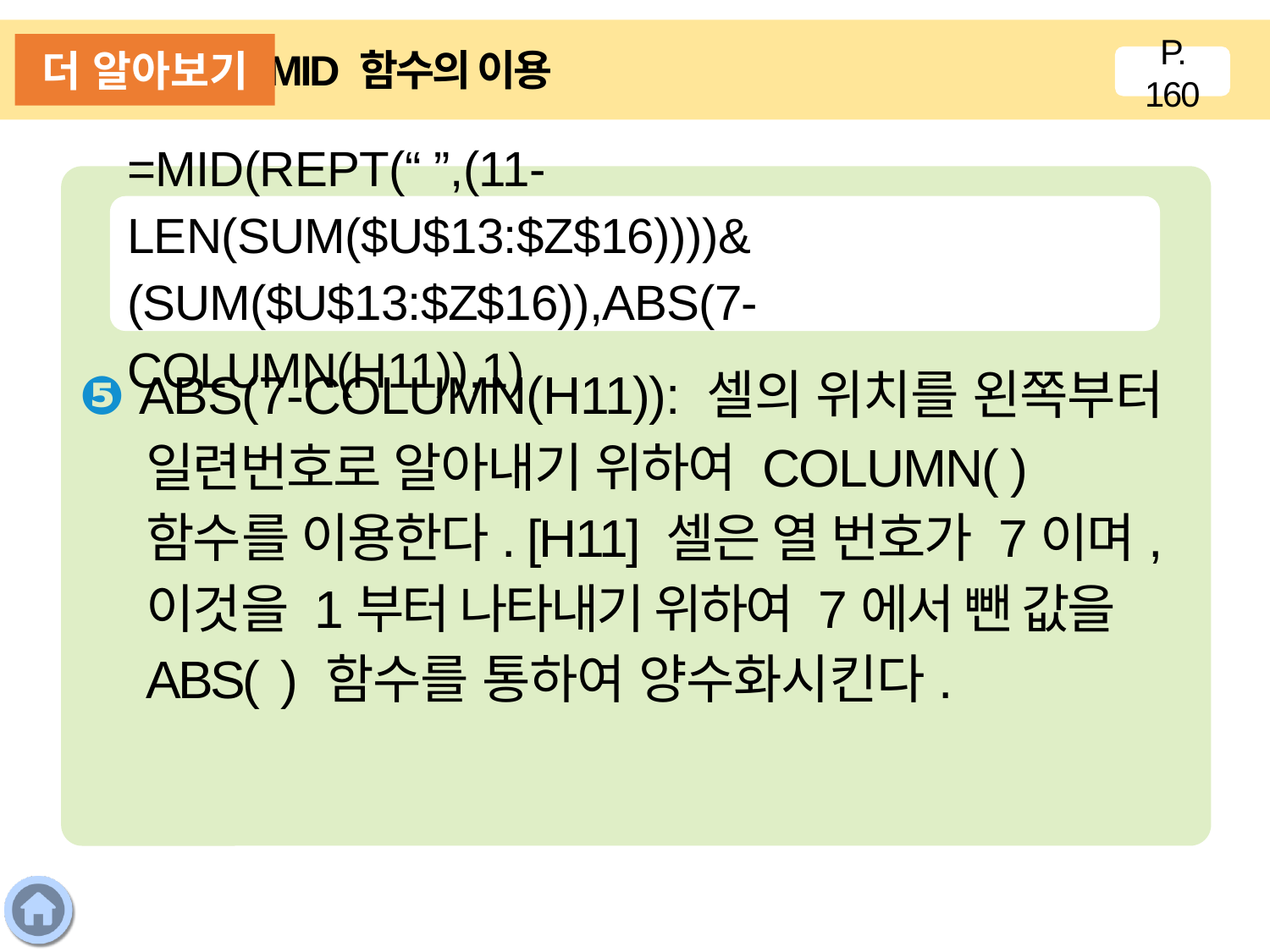

더 알아보기
MID 함수의 이용
P. 160

❺ ABS(7-COLUMN(H11)): 셀의 위치를 왼쪽부터 일련번호로 알아내기 위하여 COLUMN( ) 함수를 이용한다. [H11] 셀은 열 번호가 7이며, 이것을 1부터 나타내기 위하여 7에서 뺀 값을 ABS(  ) 함수를 통하여 양수화시킨다.
=MID(REPT(“ ”,(11-LEN(SUM($U$13:$Z$16))))&
(SUM($U$13:$Z$16)),ABS(7-COLUMN(H11)),1)